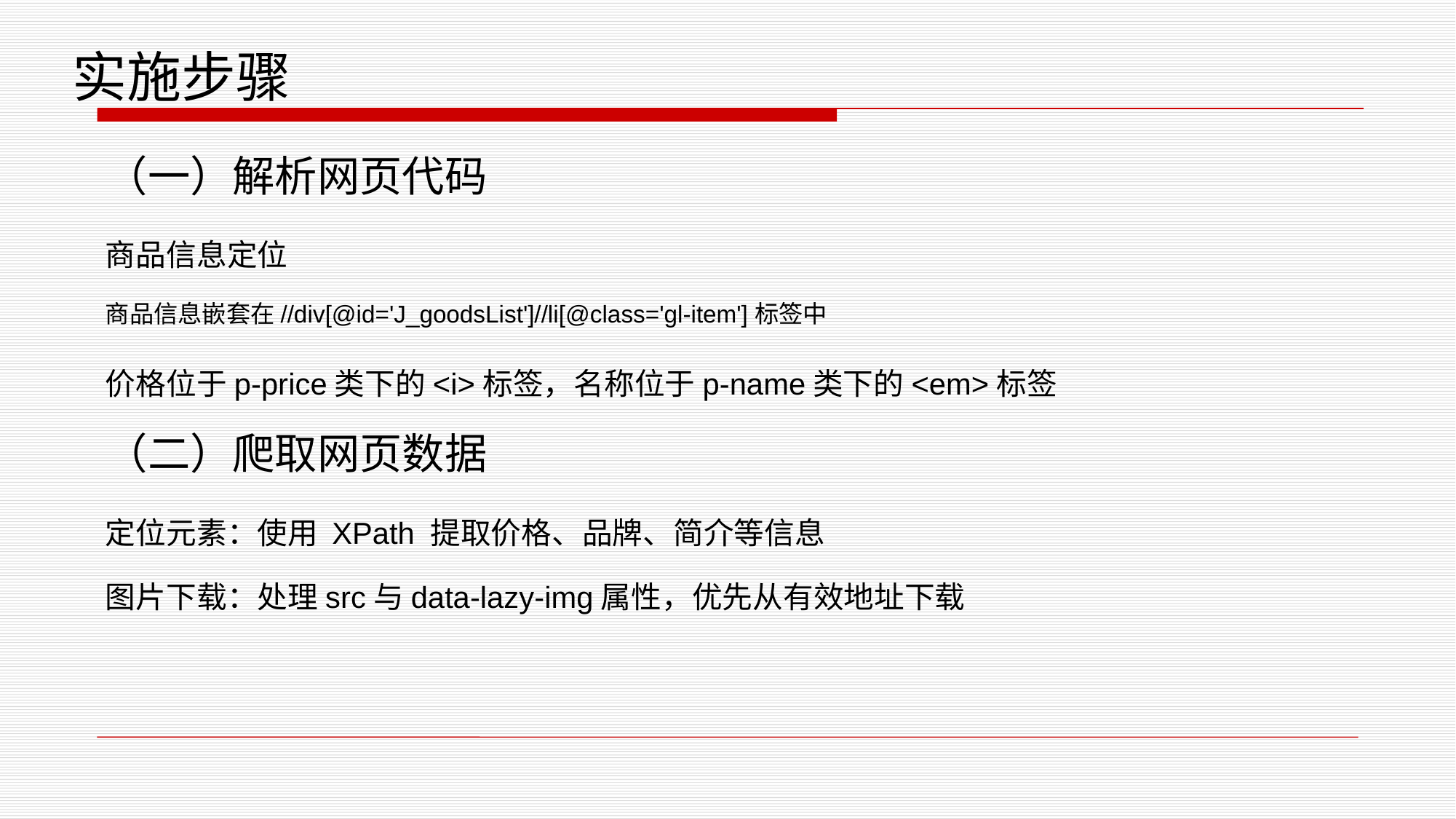

实施步骤
（一）解析网页代码
商品信息定位
商品信息嵌套在//div[@id='J_goodsList']//li[@class='gl-item']标签中
价格位于p-price类下的<i>标签，名称位于p-name类下的<em>标签
（二）爬取网页数据
定位元素：使用 XPath 提取价格、品牌、简介等信息
图片下载：处理src与data-lazy-img属性，优先从有效地址下载

19